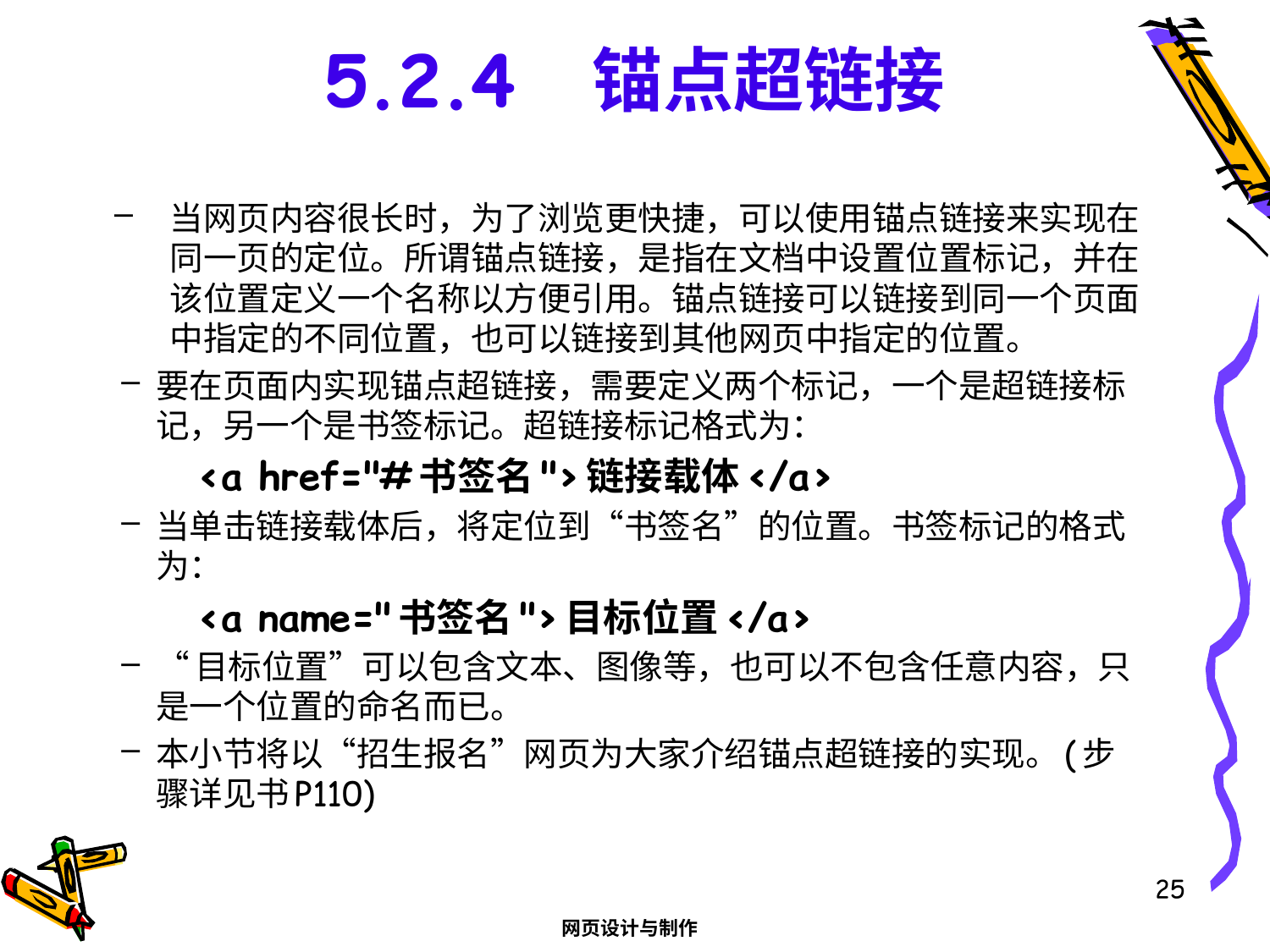

# 5.2.4  锚点超链接
当网页内容很长时，为了浏览更快捷，可以使用锚点链接来实现在同一页的定位。所谓锚点链接，是指在文档中设置位置标记，并在该位置定义一个名称以方便引用。锚点链接可以链接到同一个页面中指定的不同位置，也可以链接到其他网页中指定的位置。
要在页面内实现锚点超链接，需要定义两个标记，一个是超链接标记，另一个是书签标记。超链接标记格式为：
        <a href="#书签名">链接载体</a>
当单击链接载体后，将定位到“书签名”的位置。书签标记的格式为：
        <a name="书签名">目标位置</a>
“目标位置”可以包含文本、图像等，也可以不包含任意内容，只是一个位置的命名而已。
本小节将以“招生报名”网页为大家介绍锚点超链接的实现。(步骤详见书P110)

25
网页设计与制作